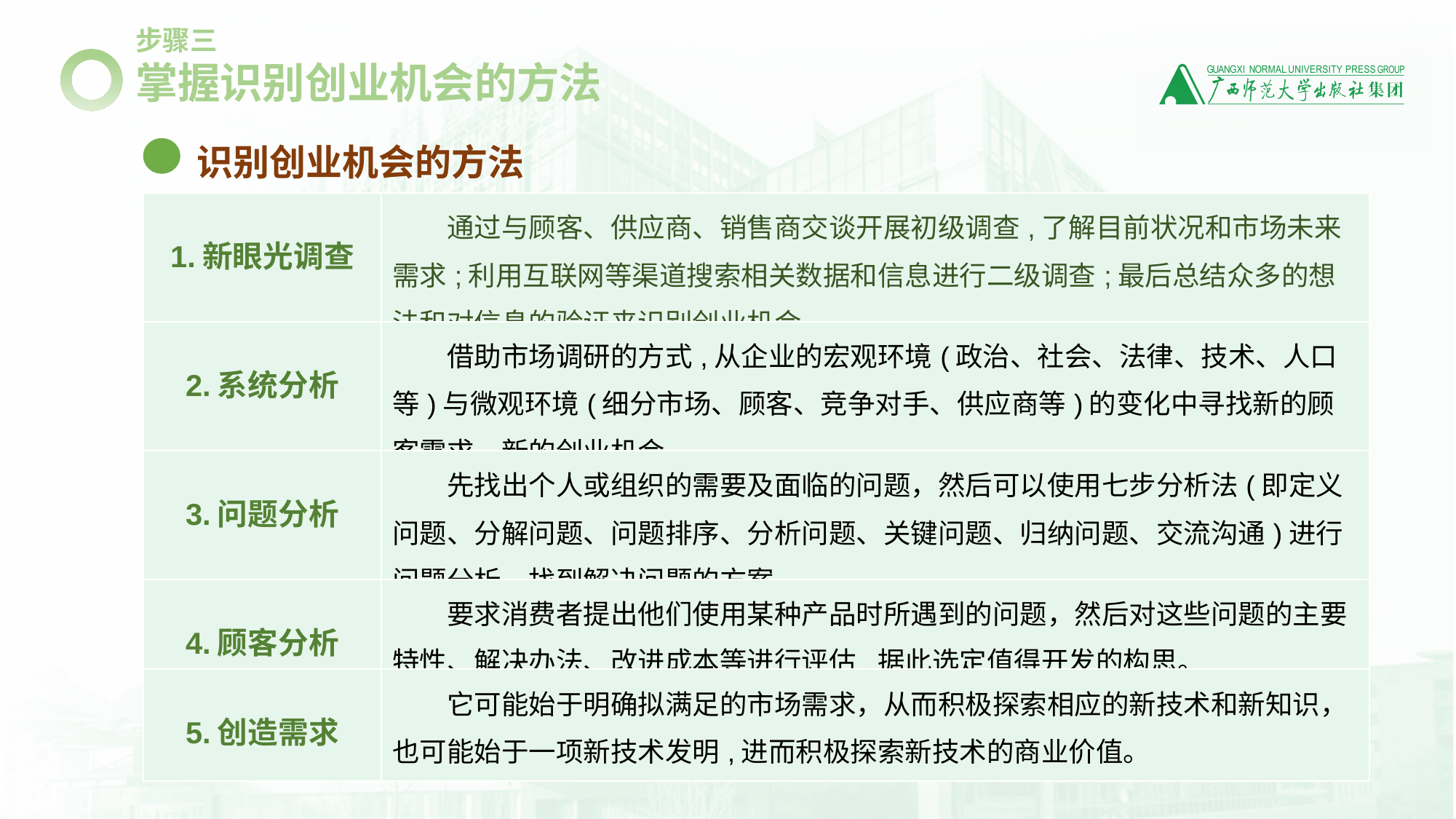

步骤三
掌握识别创业机会的方法

识别创业机会的方法

| 1.新眼光调查 | 通过与顾客、供应商、销售商交谈开展初级调查,了解目前状况和市场未来需求;利用互联网等渠道搜索相关数据和信息进行二级调查;最后总结众多的想法和对信息的验证来识别创业机会。 |
| --- | --- |
| 2.系统分析 | 借助市场调研的方式,从企业的宏观环境(政治、社会、法律、技术、人口等)与微观环境(细分市场、顾客、竞争对手、供应商等)的变化中寻找新的顾客需求、新的创业机会。 |
| 3.问题分析 | 先找出个人或组织的需要及面临的问题，然后可以使用七步分析法(即定义问题、分解问题、问题排序、分析问题、关键问题、归纳问题、交流沟通)进行问题分析，找到解决问题的方案。 |
| 4.顾客分析 | 要求消费者提出他们使用某种产品时所遇到的问题，然后对这些问题的主要特性、解决办法、改进成本等进行评估,据此选定值得开发的构思。 |
| 5.创造需求 | 它可能始于明确拟满足的市场需求，从而积极探索相应的新技术和新知识，也可能始于一项新技术发明,进而积极探索新技术的商业价值。 |